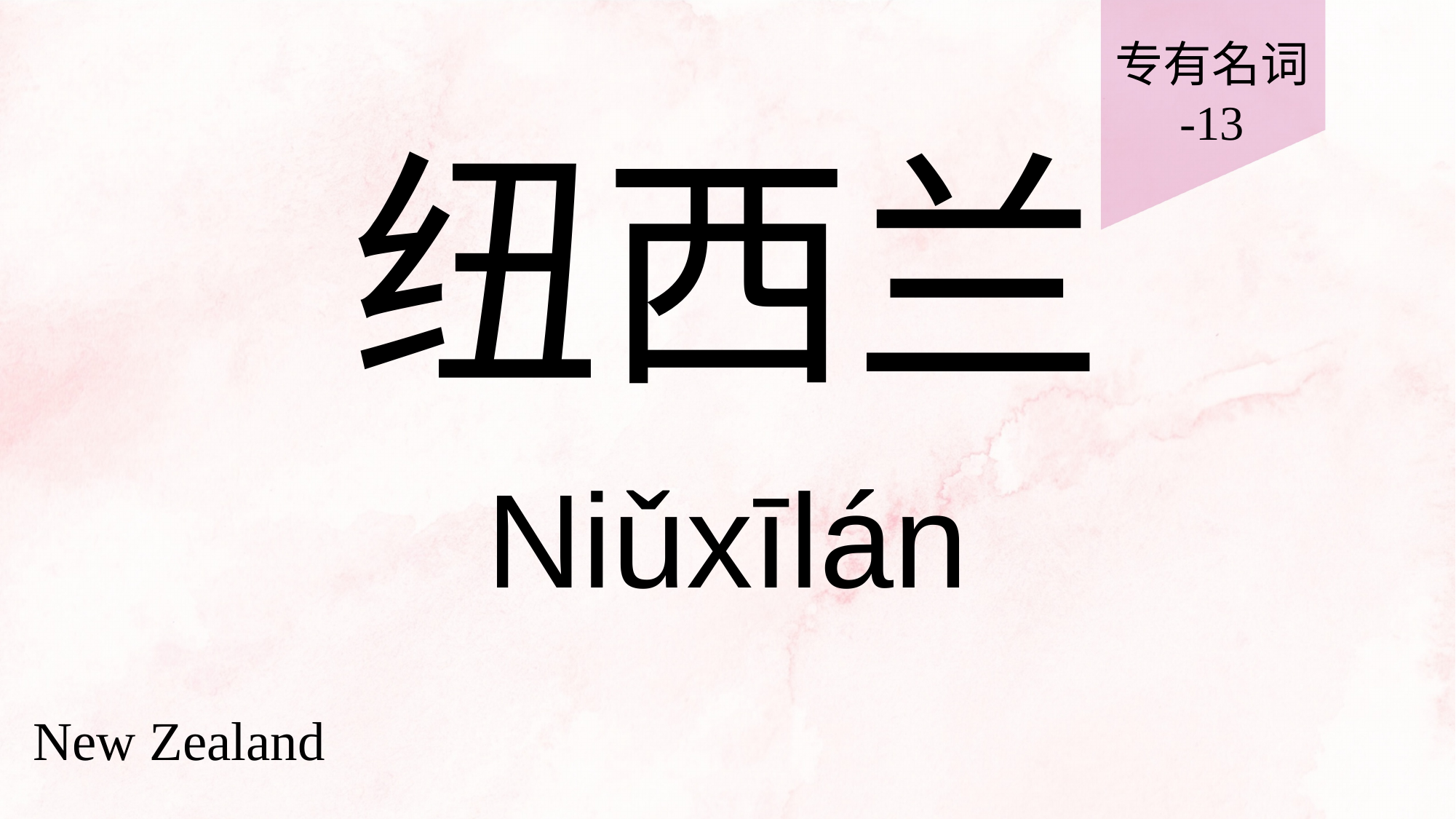

专有名词
-13
# 纽西兰
Niǔxīlán
New Zealand